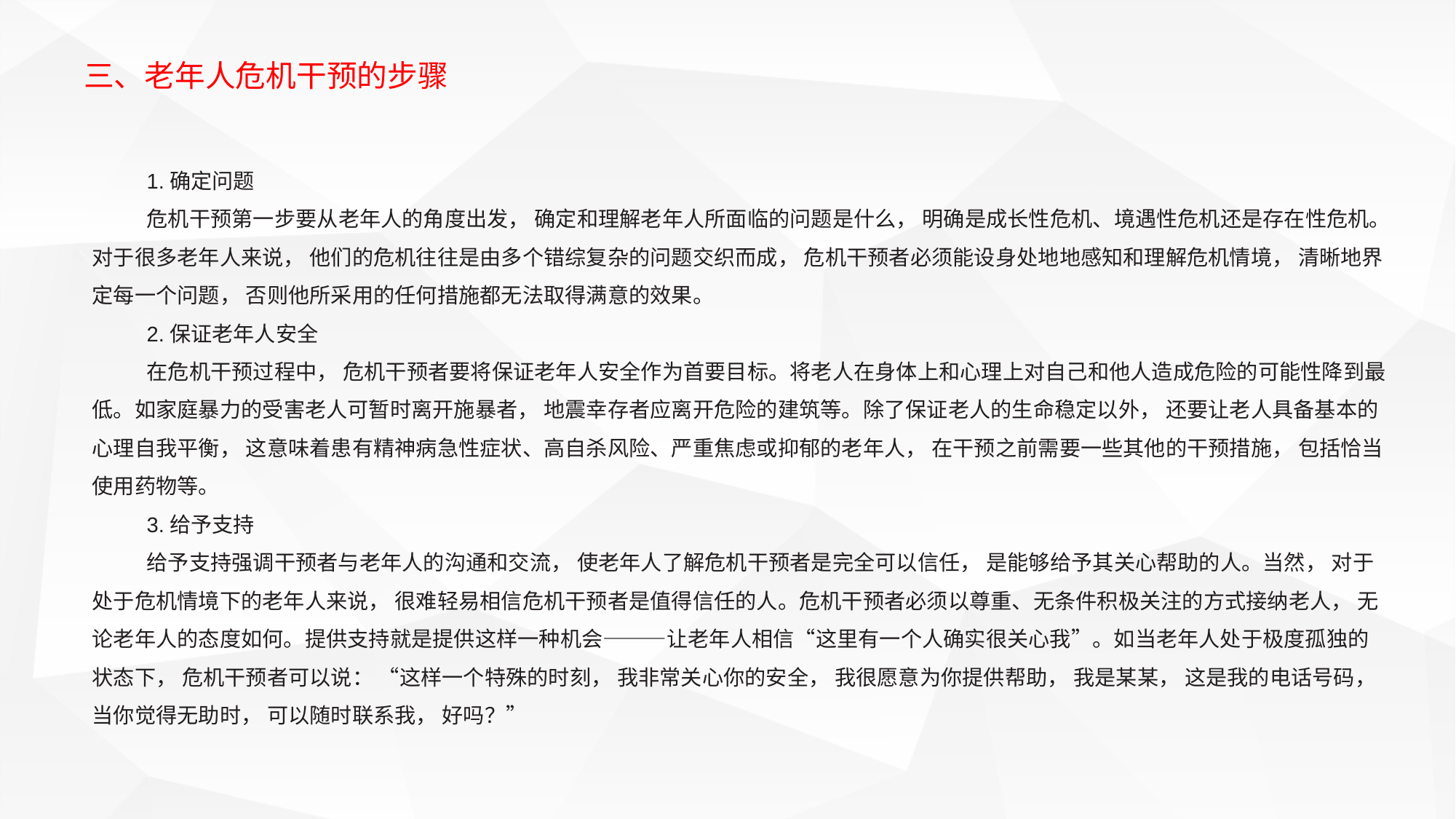

三、老年人危机干预的步骤
1.确定问题
危机干预第一步要从老年人的角度出发， 确定和理解老年人所面临的问题是什么， 明确是成长性危机、境遇性危机还是存在性危机。对于很多老年人来说， 他们的危机往往是由多个错综复杂的问题交织而成， 危机干预者必须能设身处地地感知和理解危机情境， 清晰地界定每一个问题， 否则他所采用的任何措施都无法取得满意的效果。
2.保证老年人安全
在危机干预过程中， 危机干预者要将保证老年人安全作为首要目标。将老人在身体上和心理上对自己和他人造成危险的可能性降到最低。如家庭暴力的受害老人可暂时离开施暴者， 地震幸存者应离开危险的建筑等。除了保证老人的生命稳定以外， 还要让老人具备基本的心理自我平衡， 这意味着患有精神病急性症状、高自杀风险、严重焦虑或抑郁的老年人， 在干预之前需要一些其他的干预措施， 包括恰当使用药物等。
3.给予支持
给予支持强调干预者与老年人的沟通和交流， 使老年人了解危机干预者是完全可以信任， 是能够给予其关心帮助的人。当然， 对于处于危机情境下的老年人来说， 很难轻易相信危机干预者是值得信任的人。危机干预者必须以尊重、无条件积极关注的方式接纳老人， 无论老年人的态度如何。提供支持就是提供这样一种机会———让老年人相信“这里有一个人确实很关心我”。如当老年人处于极度孤独的状态下， 危机干预者可以说： “这样一个特殊的时刻， 我非常关心你的安全， 我很愿意为你提供帮助， 我是某某， 这是我的电话号码， 当你觉得无助时， 可以随时联系我， 好吗？”